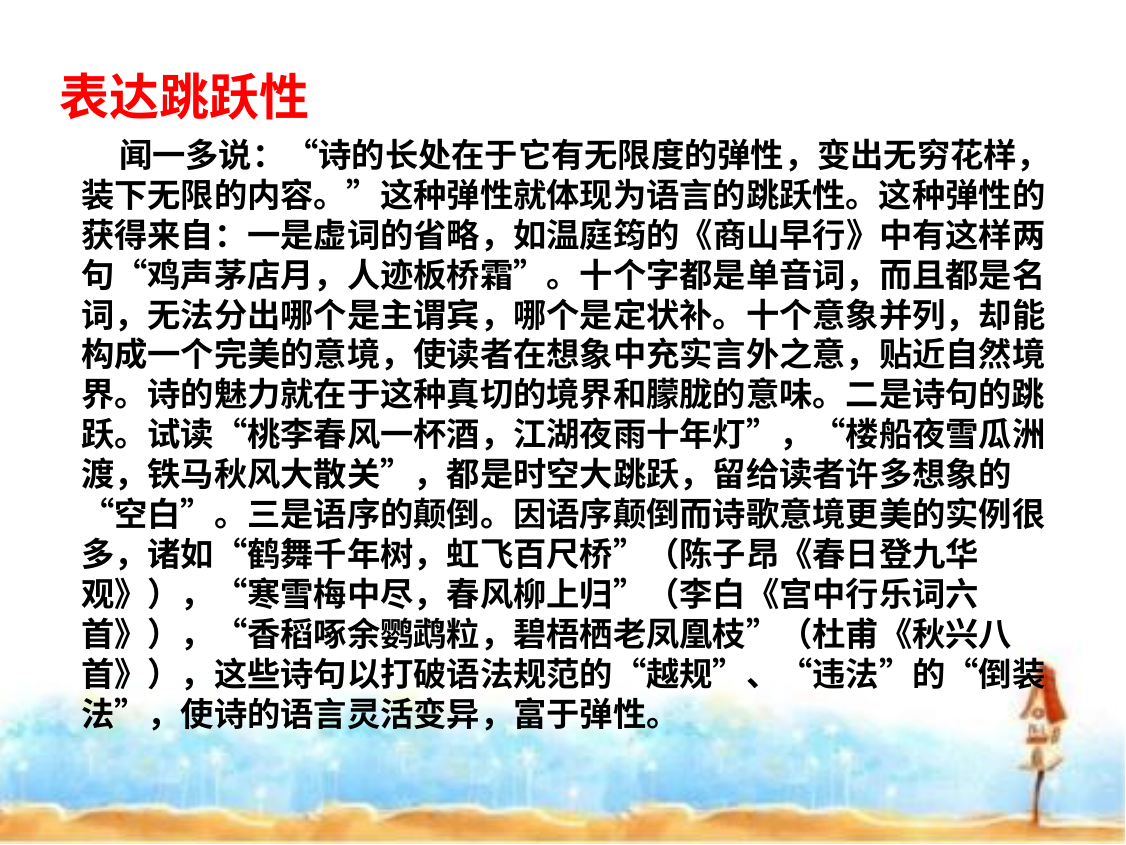

表达跳跃性
    闻一多说：“诗的长处在于它有无限度的弹性，变出无穷花样，装下无限的内容。”这种弹性就体现为语言的跳跃性。这种弹性的获得来自：一是虚词的省略，如温庭筠的《商山早行》中有这样两句“鸡声茅店月，人迹板桥霜”。十个字都是单音词，而且都是名词，无法分出哪个是主谓宾，哪个是定状补。十个意象并列，却能构成一个完美的意境，使读者在想象中充实言外之意，贴近自然境界。诗的魅力就在于这种真切的境界和朦胧的意味。二是诗句的跳跃。试读“桃李春风一杯酒，江湖夜雨十年灯”，“楼船夜雪瓜洲渡，铁马秋风大散关”，都是时空大跳跃，留给读者许多想象的“空白”。三是语序的颠倒。因语序颠倒而诗歌意境更美的实例很多，诸如“鹤舞千年树，虹飞百尺桥”（陈子昂《春日登九华观》），“寒雪梅中尽，春风柳上归”（李白《宫中行乐词六首》），“香稻啄余鹦鹉粒，碧梧栖老凤凰枝”（杜甫《秋兴八首》），这些诗句以打破语法规范的“越规”、“违法”的“倒装法”，使诗的语言灵活变异，富于弹性。